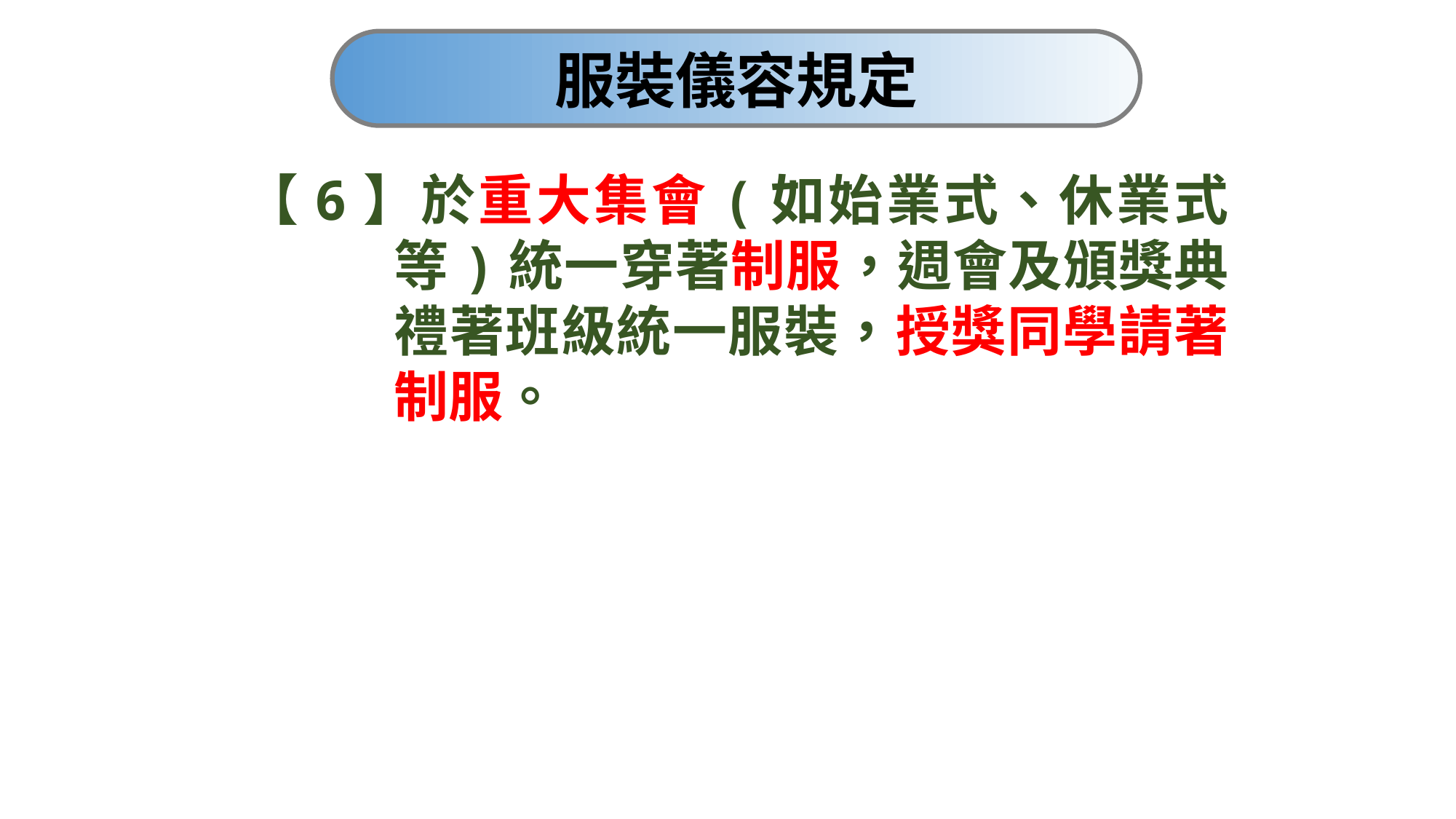

服裝儀容規定
【6】於重大集會(如始業式、休業式等)統一穿著制服，週會及頒獎典禮著班級統一服裝，授獎同學請著制服。